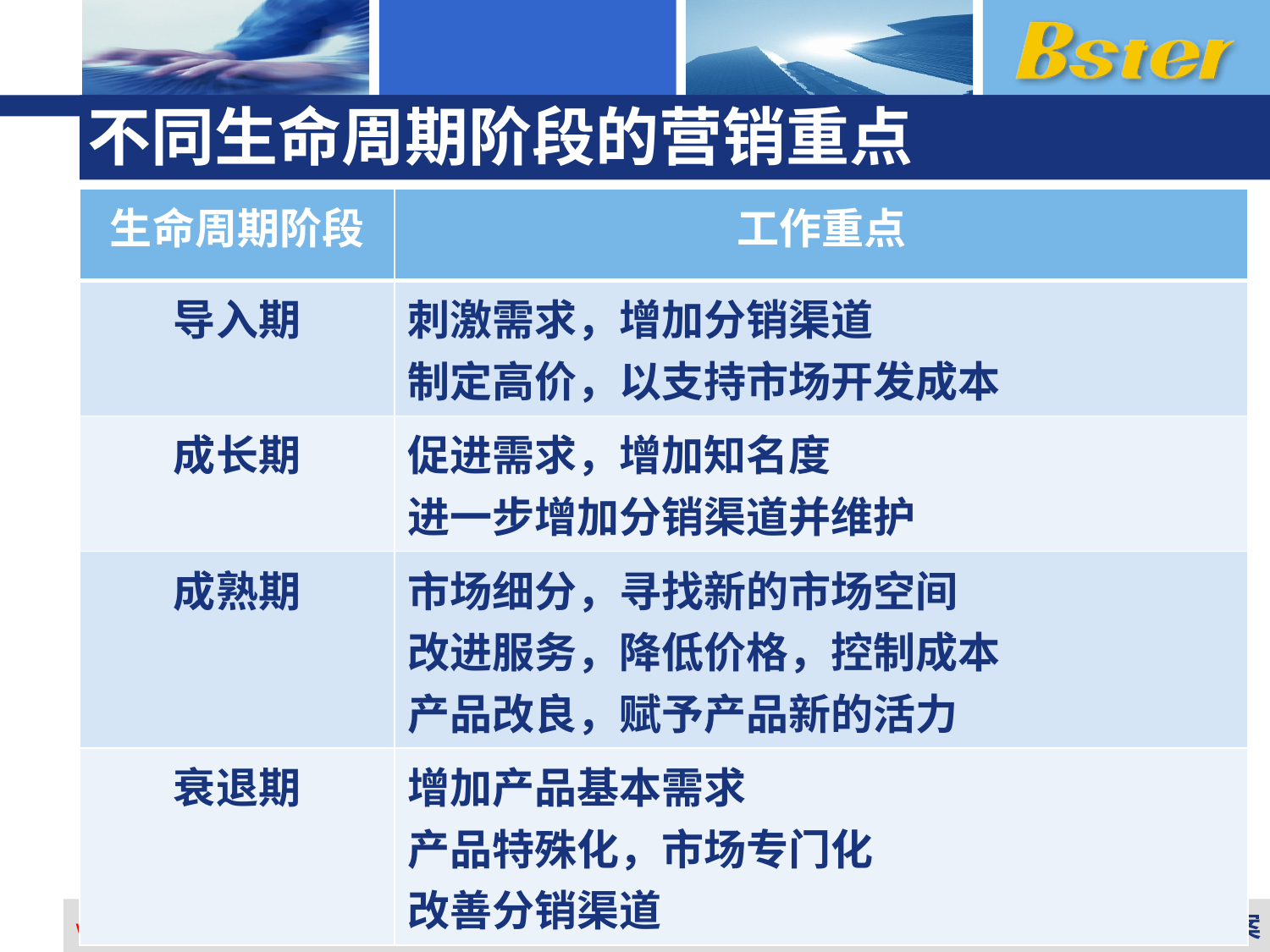

# 不同生命周期阶段的营销重点
| 生命周期阶段 | 工作重点 |
| --- | --- |
| 导入期 | 刺激需求，增加分销渠道 制定高价，以支持市场开发成本 |
| 成长期 | 促进需求，增加知名度 进一步增加分销渠道并维护 |
| 成熟期 | 市场细分，寻找新的市场空间 改进服务，降低价格，控制成本 产品改良，赋予产品新的活力 |
| 衰退期 | 增加产品基本需求 产品特殊化，市场专门化 改善分销渠道 |